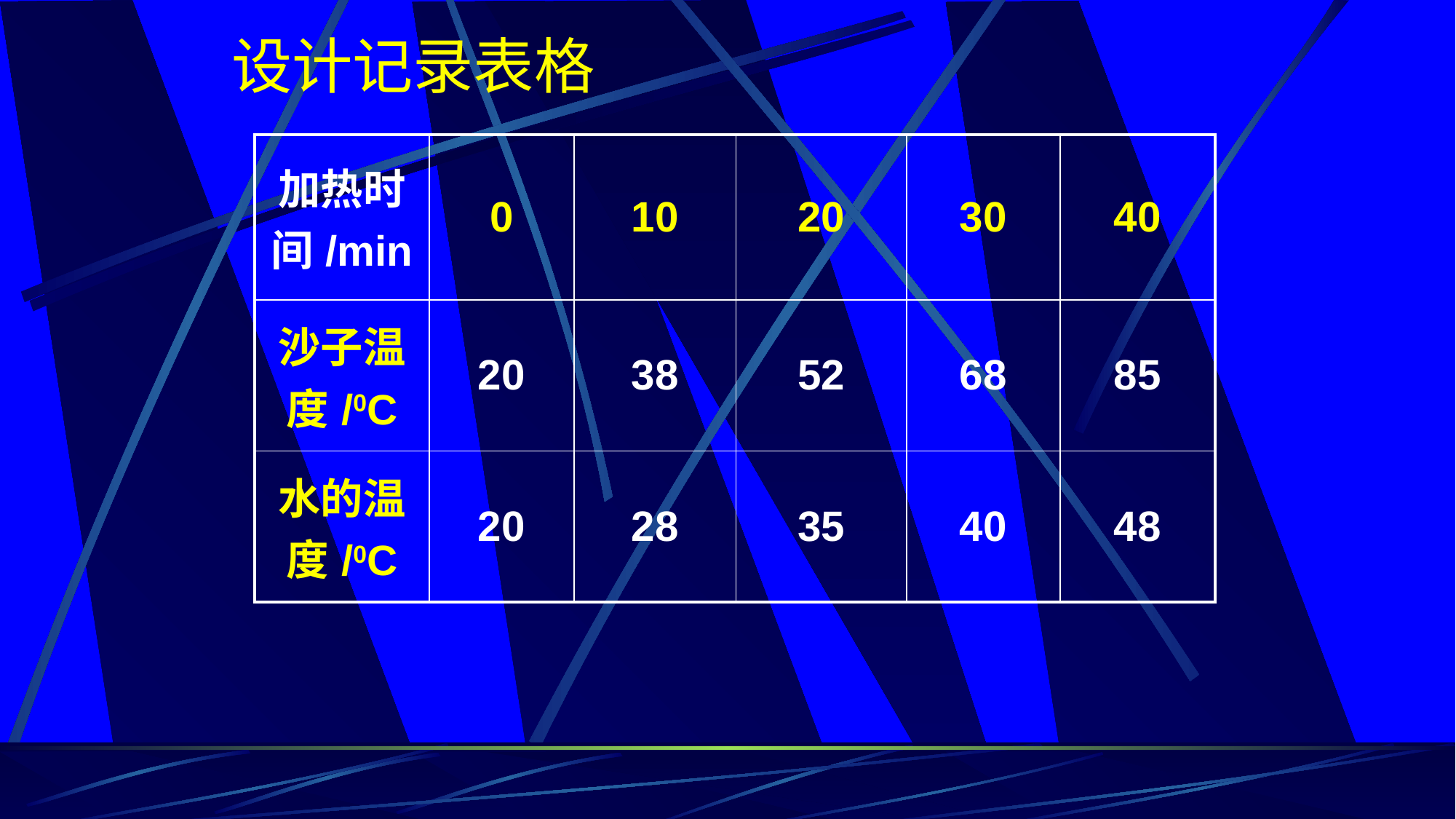

设计记录表格
| 加热时间/min | 0 | 10 | 20 | 30 | 40 |
| --- | --- | --- | --- | --- | --- |
| 沙子温度/0C | 20 | 38 | 52 | 68 | 85 |
| 水的温度/0C | 20 | 28 | 35 | 40 | 48 |